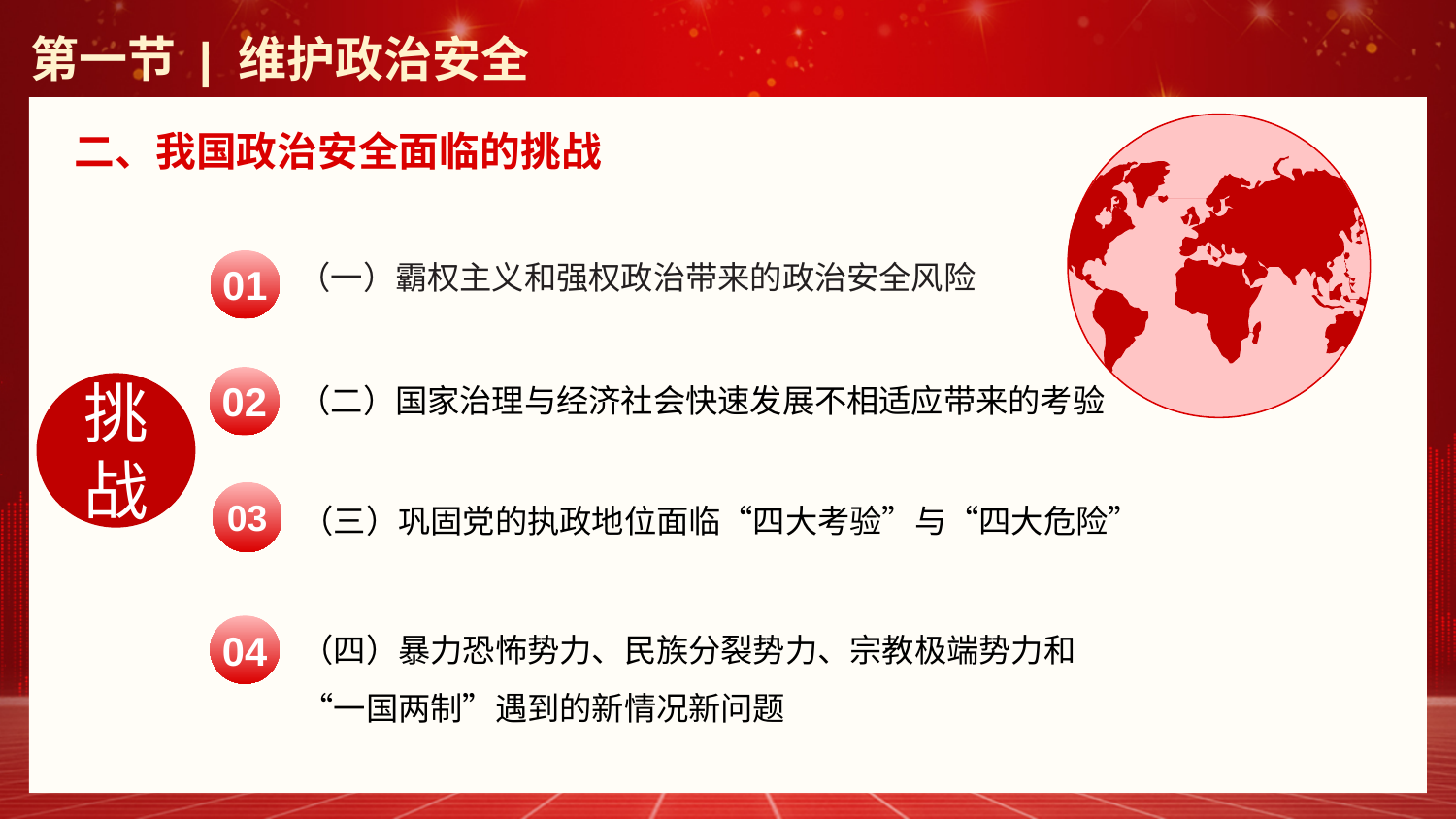

第一节 | 维护政治安全

二、我国政治安全面临的挑战
01
（一）霸权主义和强权政治带来的政治安全风险

02
挑战
（二）国家治理与经济社会快速发展不相适应带来的考验

03
（三）巩固党的执政地位面临“四大考验”与“四大危险”

（四）暴力恐怖势力、民族分裂势力、宗教极端势力和“一国两制”遇到的新情况新问题
04